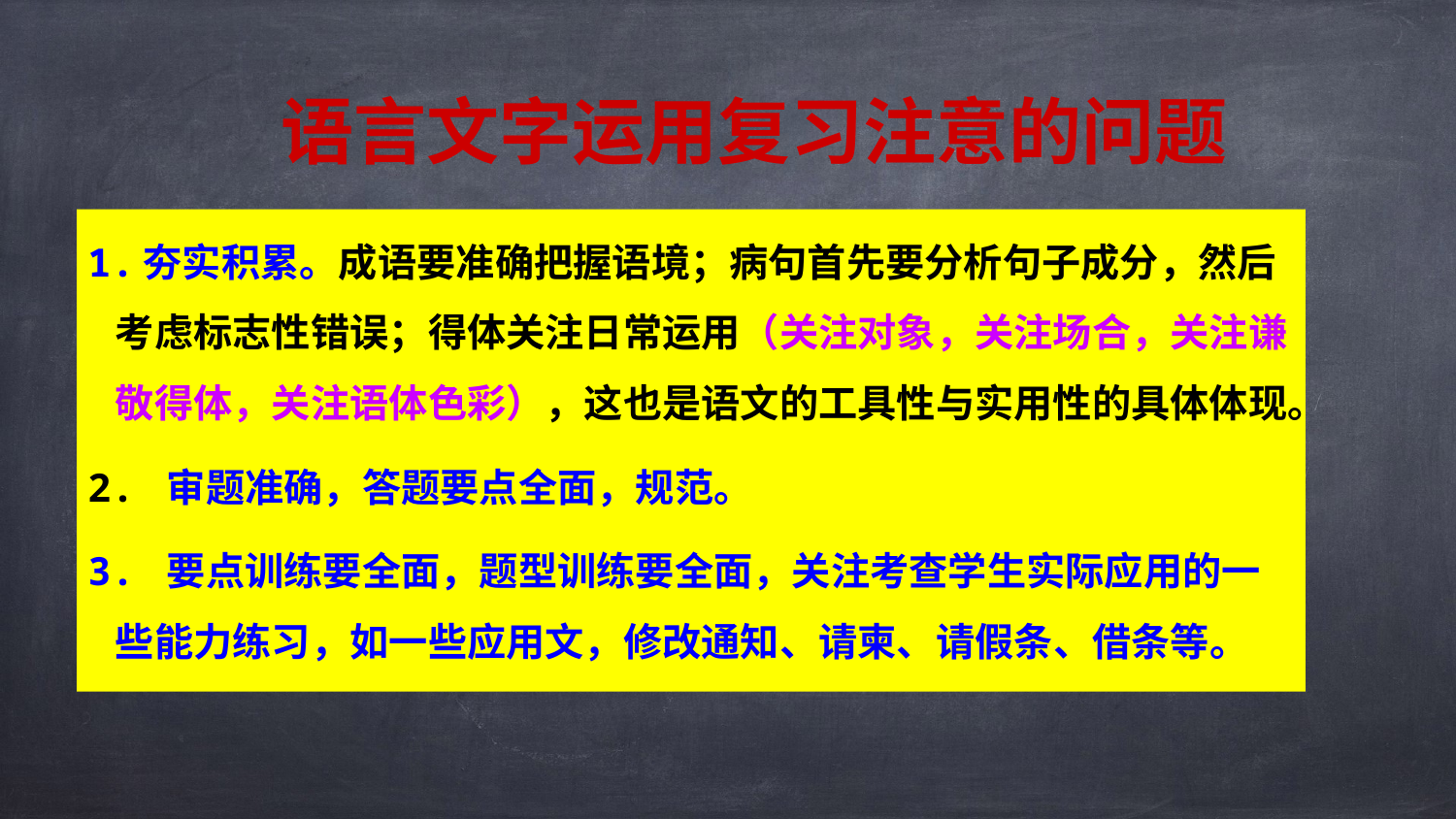

语言文字运用复习注意的问题
1.夯实积累。成语要准确把握语境；病句首先要分析句子成分，然后考虑标志性错误；得体关注日常运用（关注对象，关注场合，关注谦敬得体，关注语体色彩），这也是语文的工具性与实用性的具体体现。
2. 审题准确，答题要点全面，规范。
3. 要点训练要全面，题型训练要全面，关注考查学生实际应用的一些能力练习，如一些应用文，修改通知、请柬、请假条、借条等。